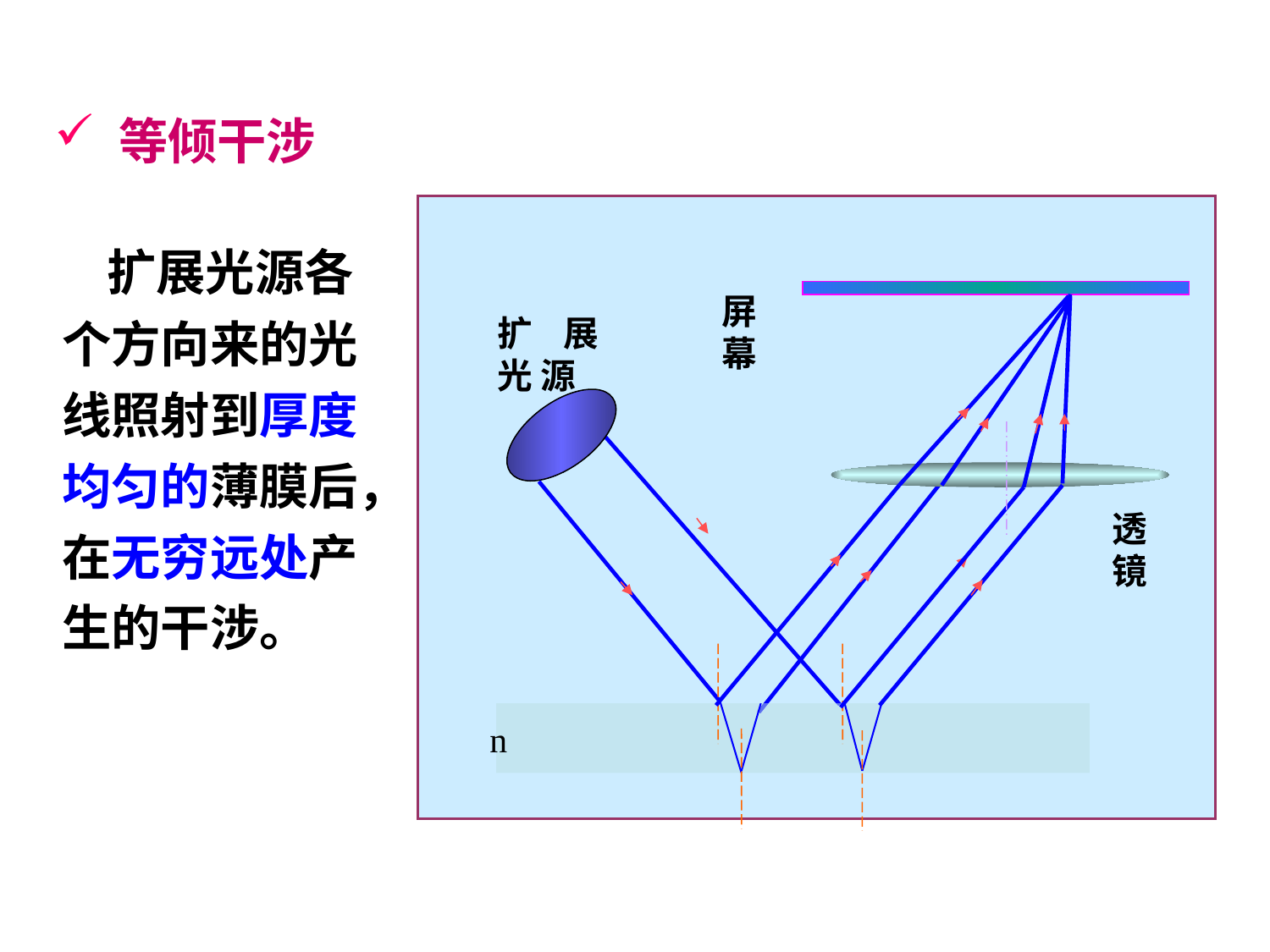

等倾干涉

屏幕

扩展光 源

透镜

n

   扩展光源各个方向来的光线照射到厚度均匀的薄膜后，在无穷远处产生的干涉。